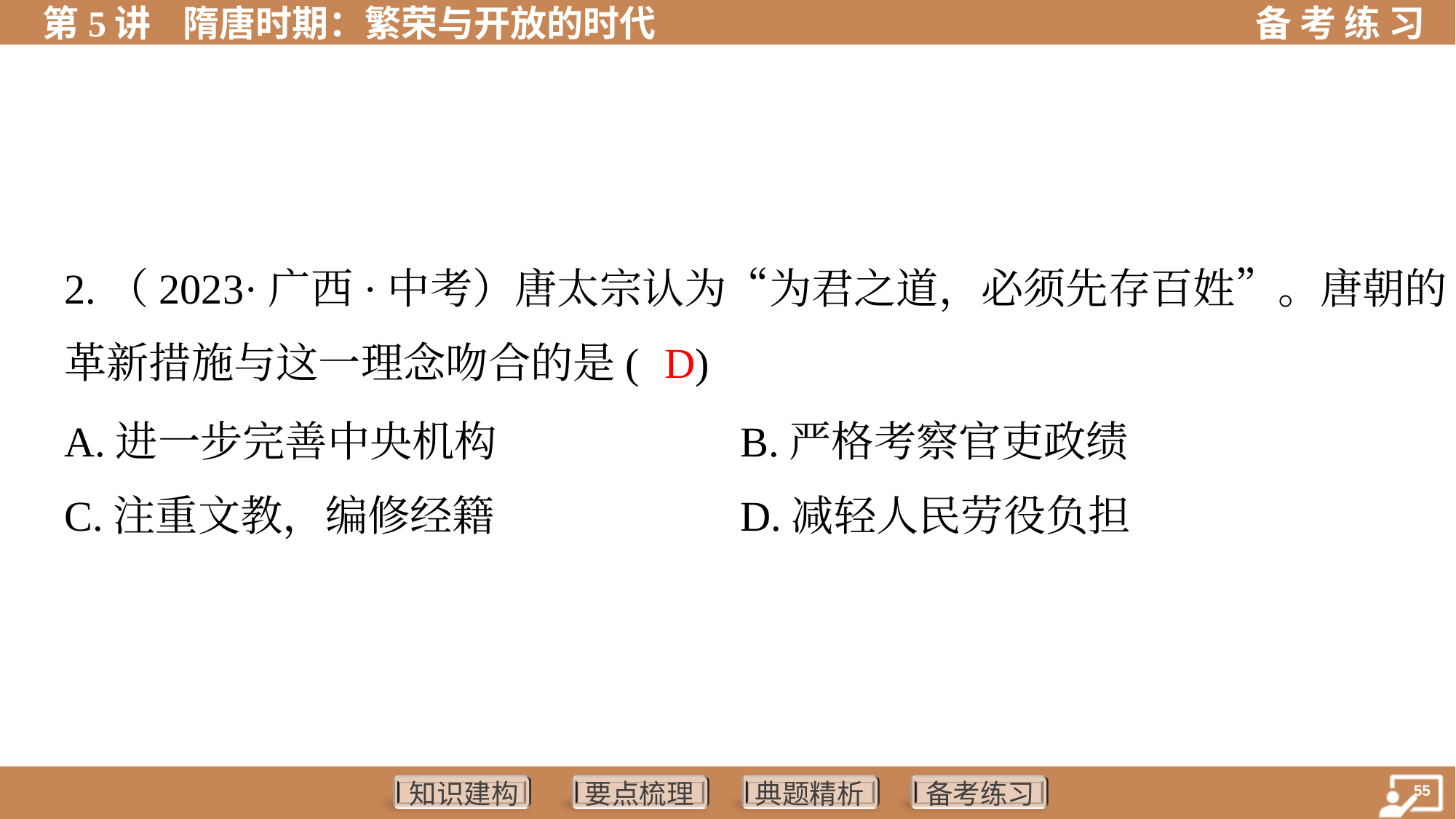

2.（2023·广西·中考）唐太宗认为“为君之道，必须先存百姓”。唐朝的
革新措施与这一理念吻合的是(     )
D
A.进一步完善中央机构	B.严格考察官吏政绩
C.注重文教，编修经籍	D.减轻人民劳役负担